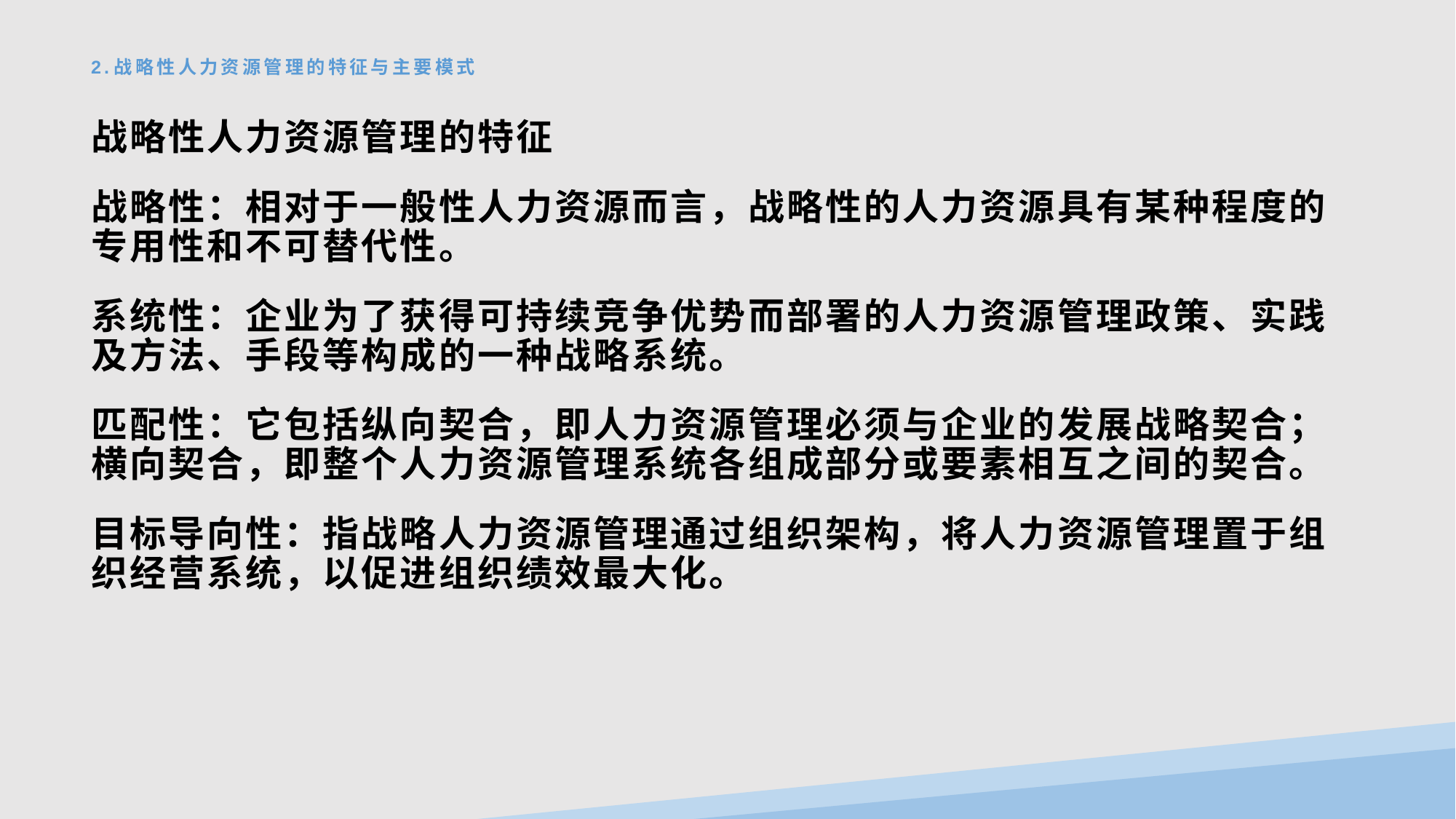

# 2.战略性人力资源管理的特征与主要模式
战略性人力资源管理的特征
战略性：相对于一般性人力资源而言，战略性的人力资源具有某种程度的专用性和不可替代性。
系统性：企业为了获得可持续竞争优势而部署的人力资源管理政策、实践及方法、手段等构成的一种战略系统。
匹配性：它包括纵向契合，即人力资源管理必须与企业的发展战略契合；横向契合，即整个人力资源管理系统各组成部分或要素相互之间的契合。
目标导向性：指战略人力资源管理通过组织架构，将人力资源管理置于组织经营系统，以促进组织绩效最大化。